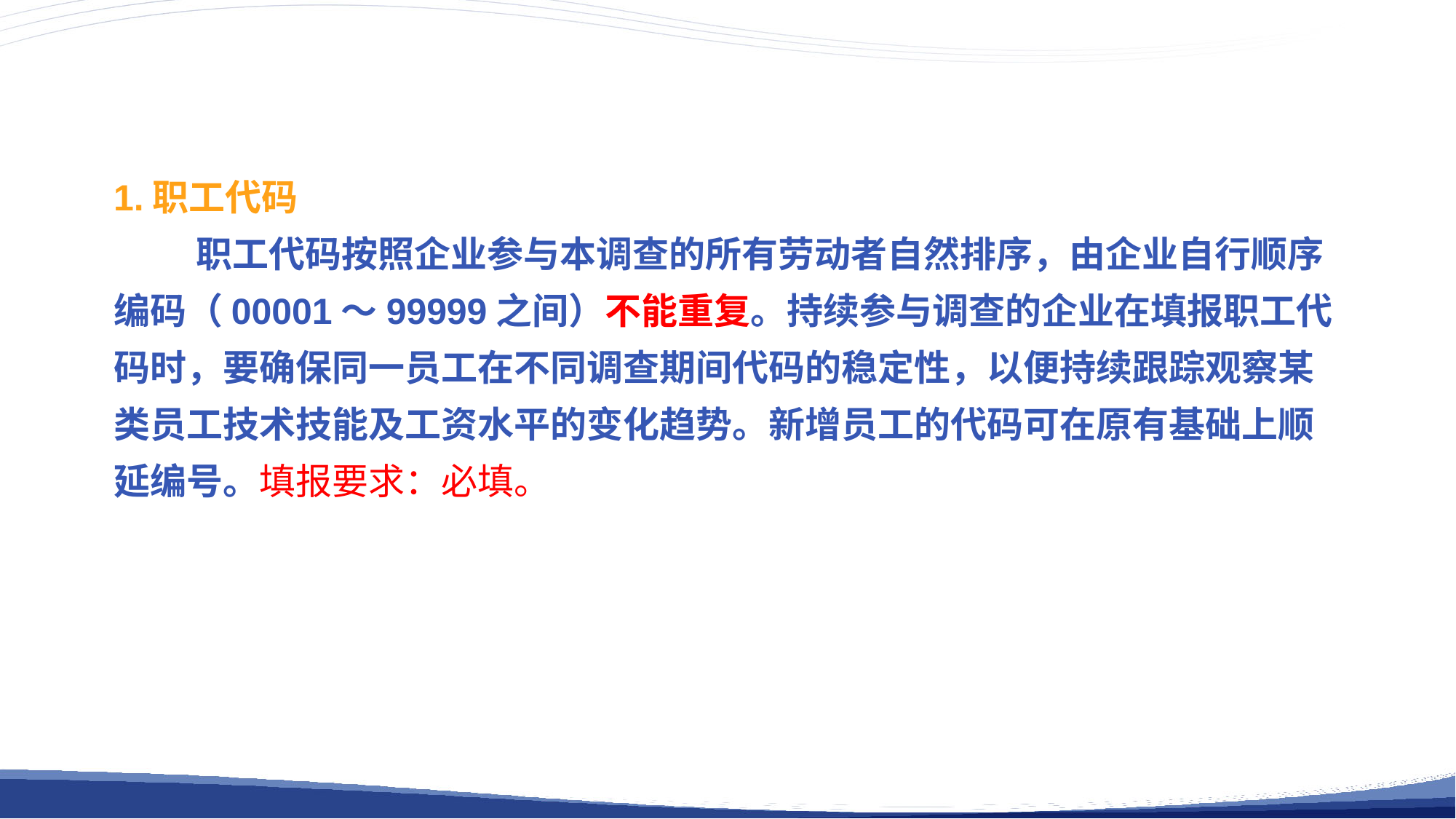

1.职工代码
         职工代码按照企业参与本调查的所有劳动者自然排序，由企业自行顺序编码（00001～99999之间）不能重复。持续参与调查的企业在填报职工代码时，要确保同一员工在不同调查期间代码的稳定性，以便持续跟踪观察某类员工技术技能及工资水平的变化趋势。新增员工的代码可在原有基础上顺延编号。填报要求：必填。